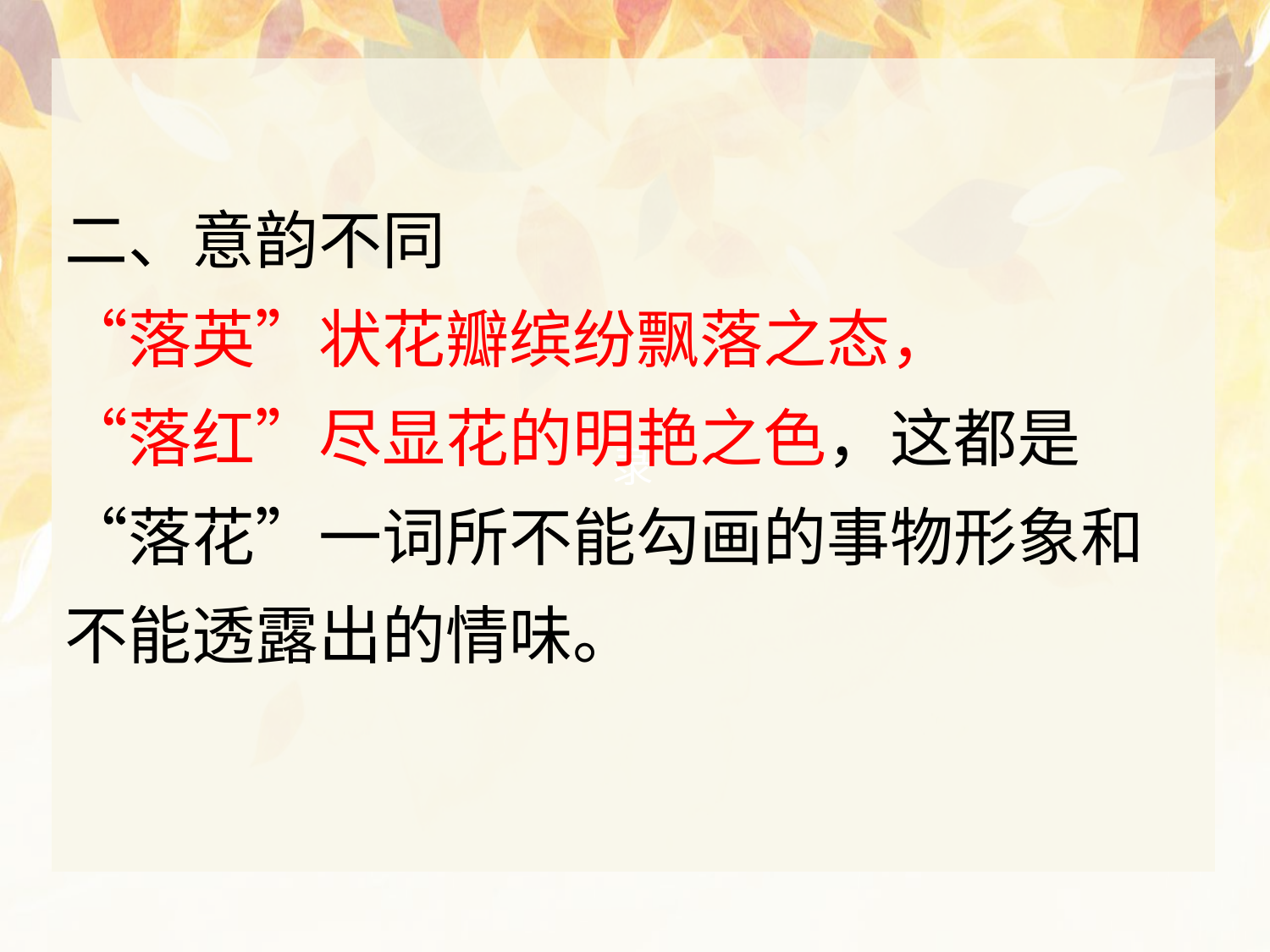

# 二、意韵不同 “落英”状花瓣缤纷飘落之态， “落红”尽显花的明艳之色，这都是“落花”一词所不能勾画的事物形象和不能透露出的情味。